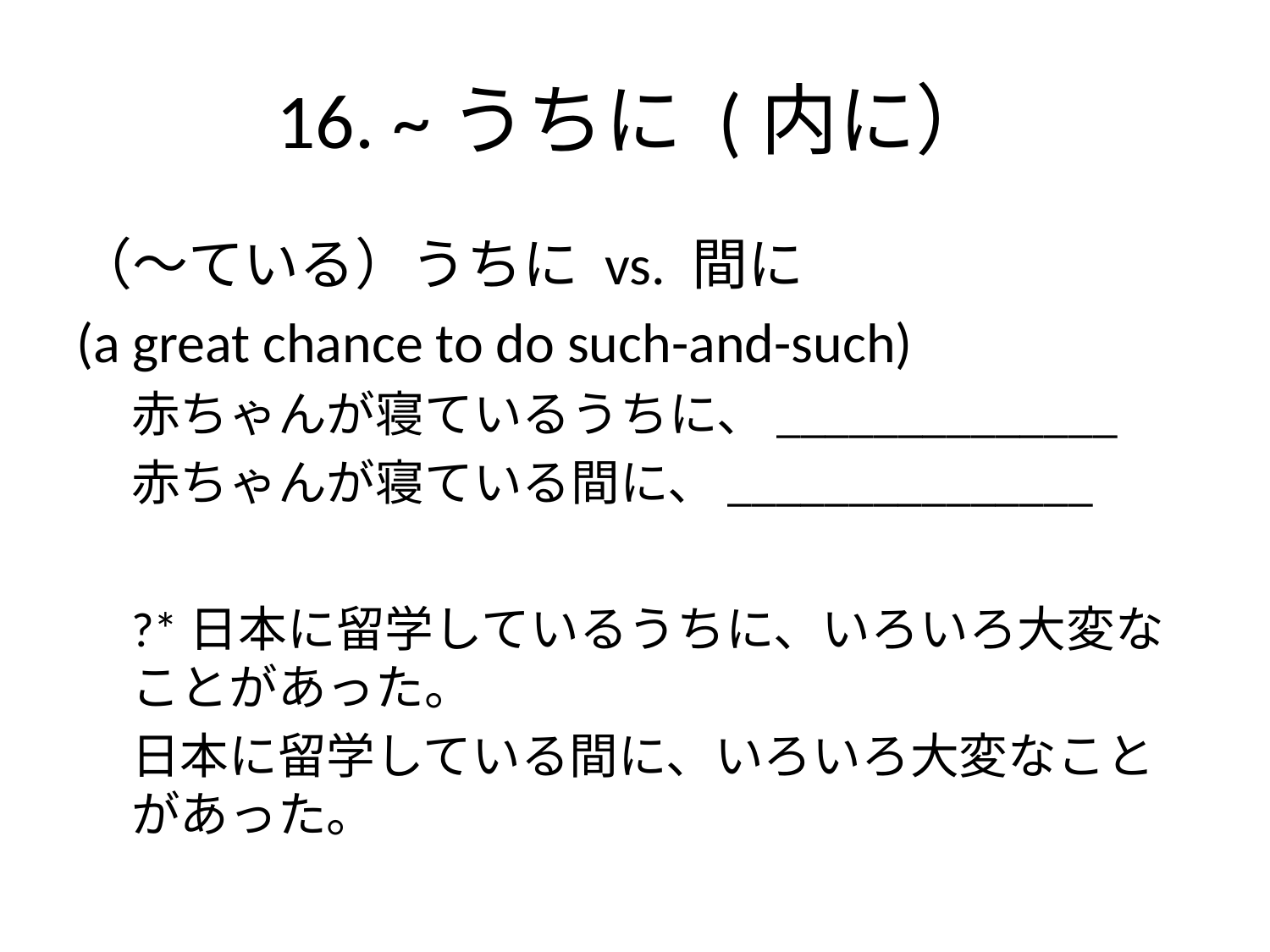

# 16. ~うちに (内に）
（〜ている）うちに vs. 間に
(a great chance to do such-and-such)
赤ちゃんが寝ているうちに、______________
赤ちゃんが寝ている間に、_______________

?*日本に留学しているうちに、いろいろ大変なことがあった。
日本に留学している間に、いろいろ大変なことがあった。